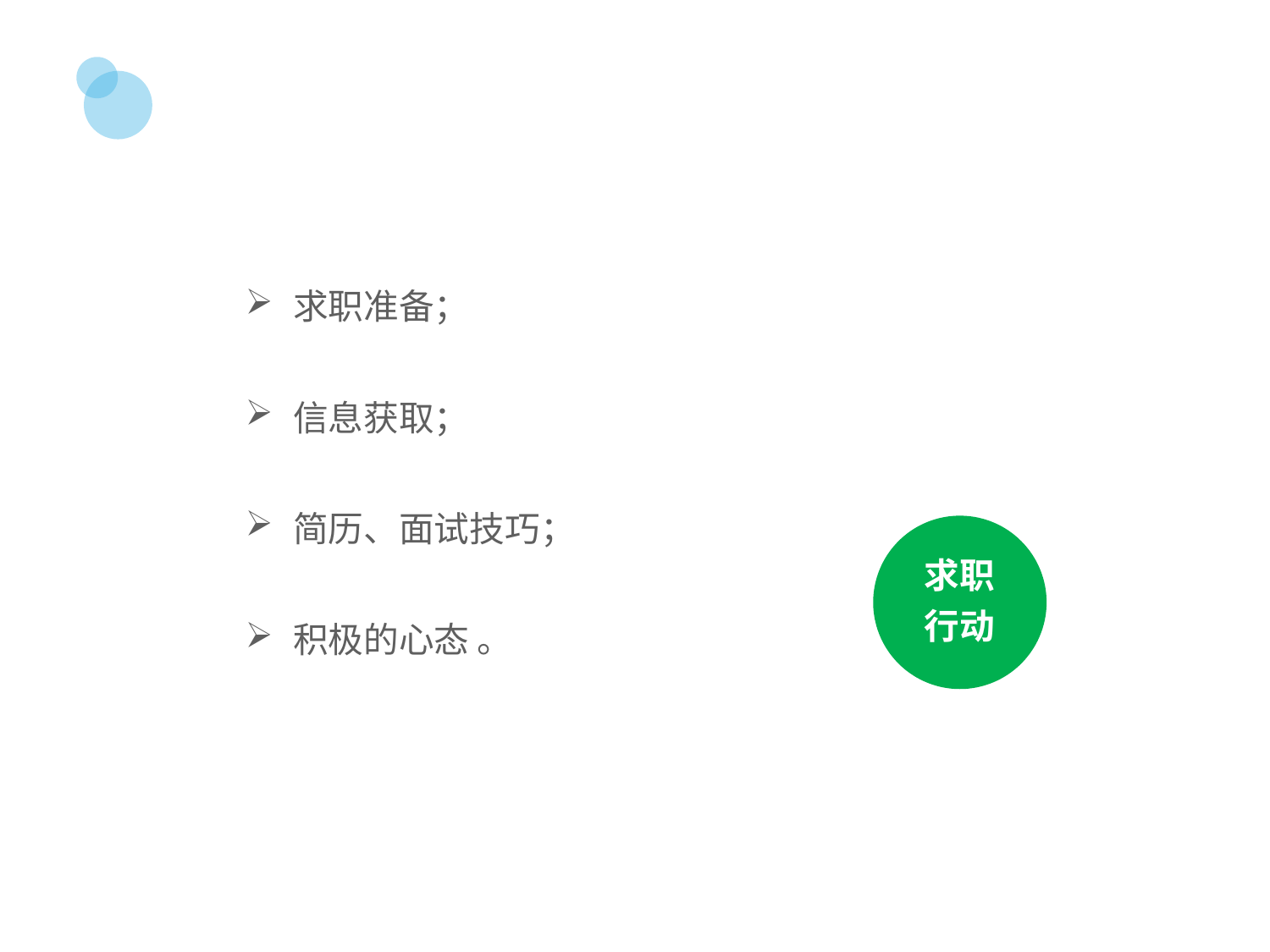

求职准备；
信息获取；
简历、面试技巧；
积极的心态 。

求职
行动